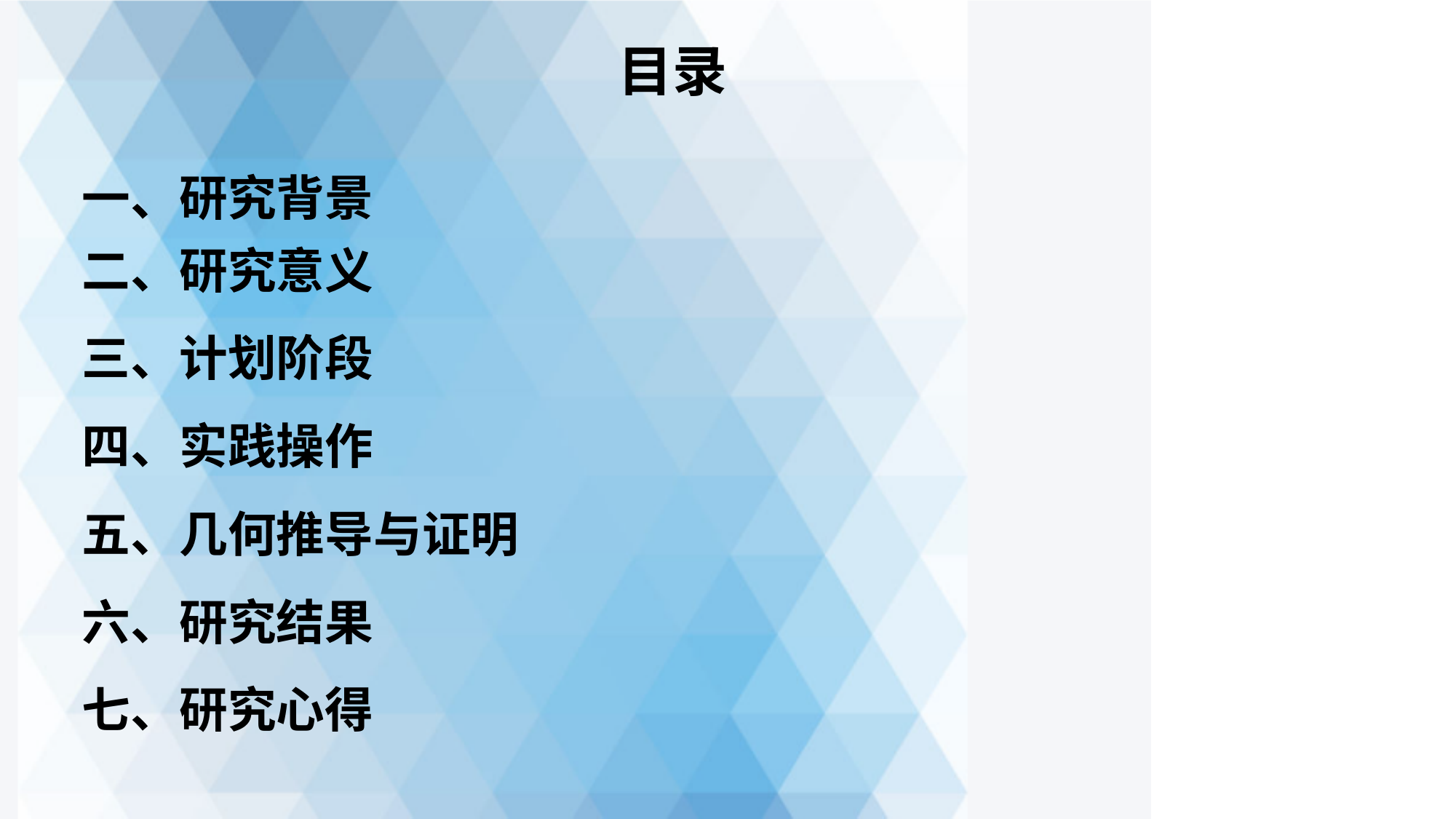

目录
一、研究背景
二、研究意义
三、计划阶段
四、实践操作
五、几何推导与证明
六、研究结果
七、研究心得